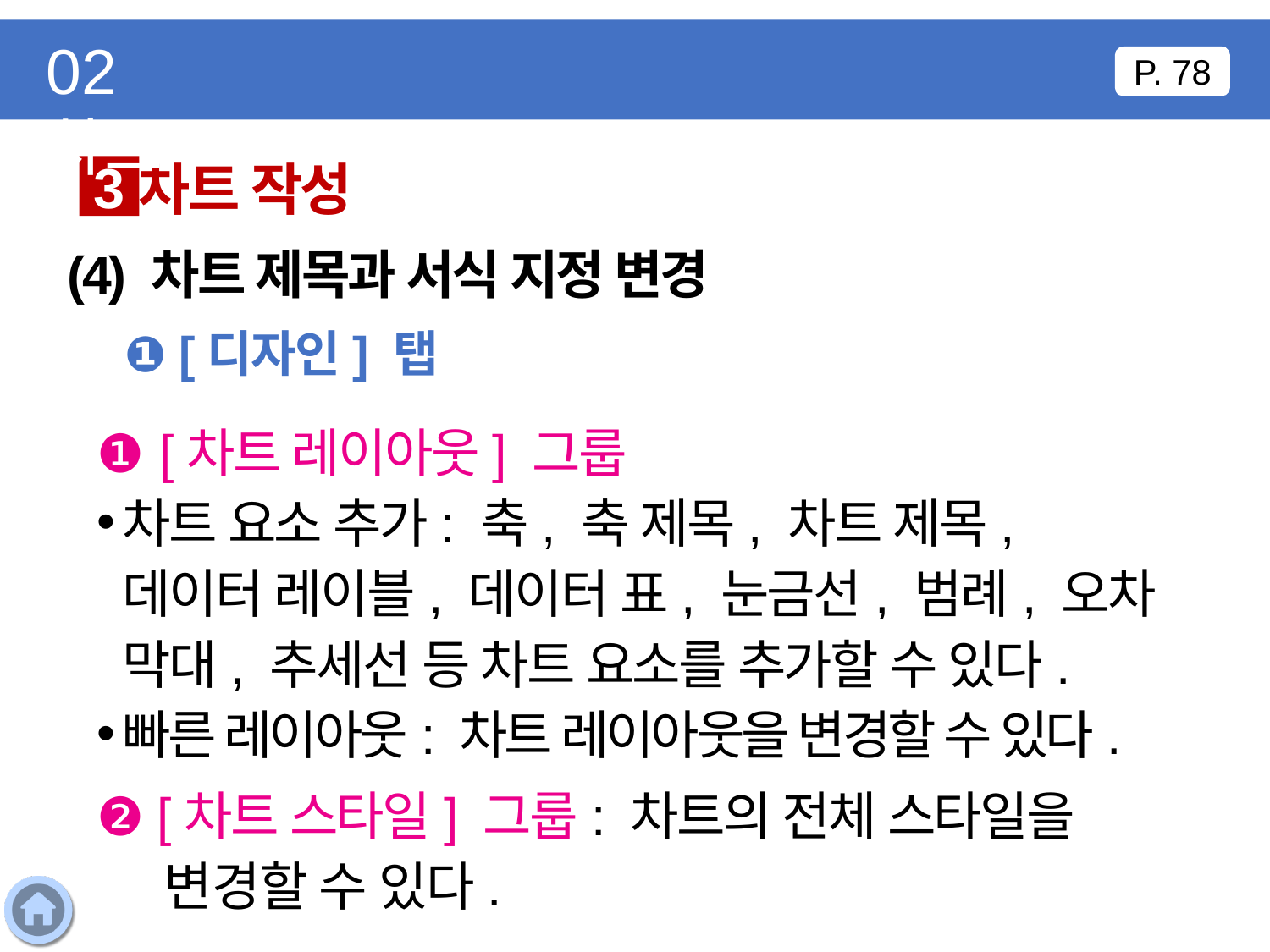

02 차트
P. 78
차트 작성
3
(4) 차트 제목과 서식 지정 변경
❶ [디자인] 탭
❶ [차트 레이아웃] 그룹
차트 요소 추가: 축, 축 제목, 차트 제목, 데이터 레이블, 데이터 표, 눈금선, 범례, 오차 막대, 추세선 등 차트 요소를 추가할 수 있다.
빠른 레이아웃: 차트 레이아웃을 변경할 수 있다.
❷ [차트 스타일] 그룹: 차트의 전체 스타일을 변경할 수 있다.